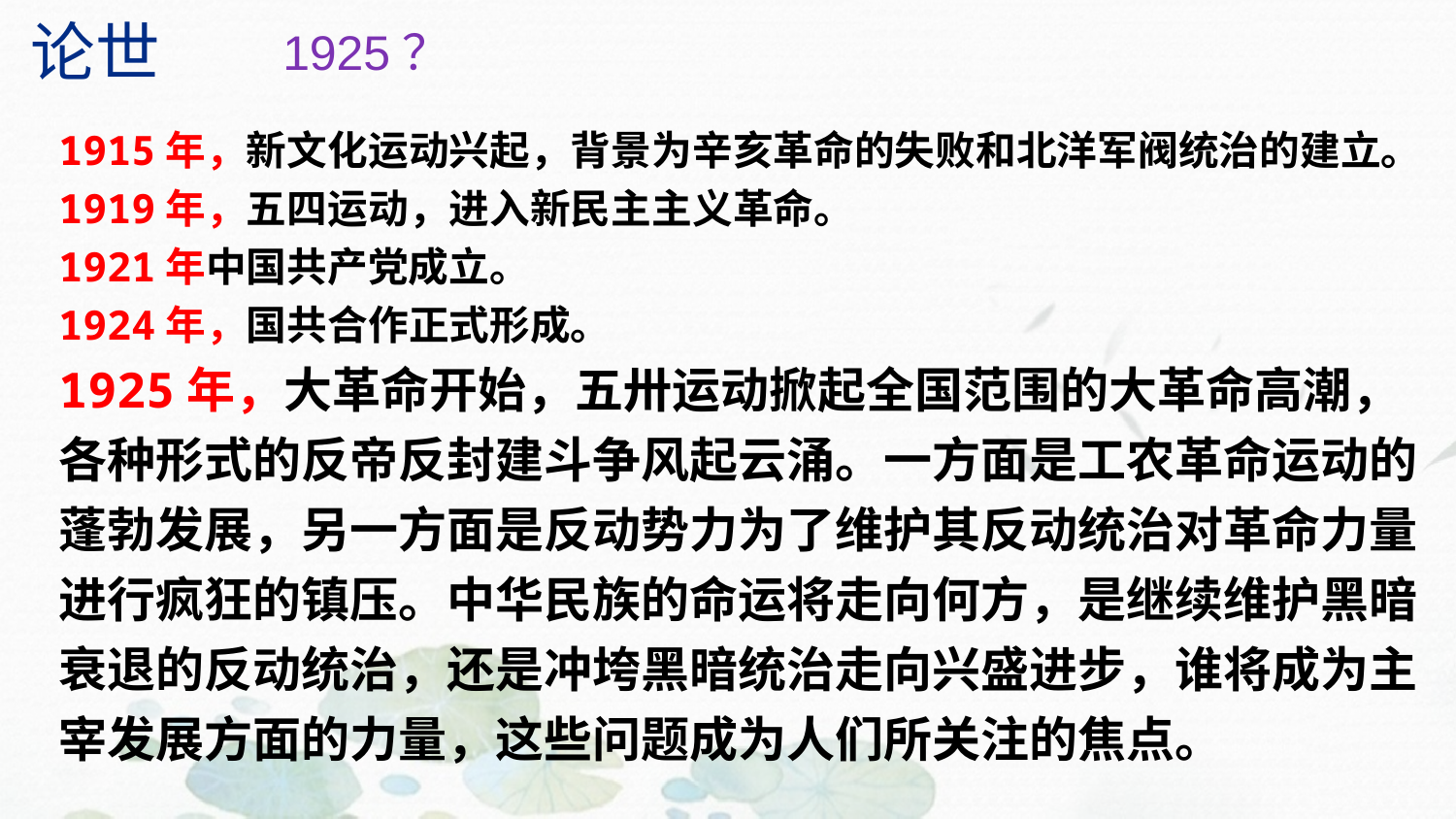

论世
1925？
1915年，新文化运动兴起，背景为辛亥革命的失败和北洋军阀统治的建立。
1919年，五四运动，进入新民主主义革命。
1921年中国共产党成立。
1924年，国共合作正式形成。
1925年，大革命开始，五卅运动掀起全国范围的大革命高潮，各种形式的反帝反封建斗争风起云涌。一方面是工农革命运动的蓬勃发展，另一方面是反动势力为了维护其反动统治对革命力量进行疯狂的镇压。中华民族的命运将走向何方，是继续维护黑暗衰退的反动统治，还是冲垮黑暗统治走向兴盛进步，谁将成为主宰发展方面的力量，这些问题成为人们所关注的焦点。